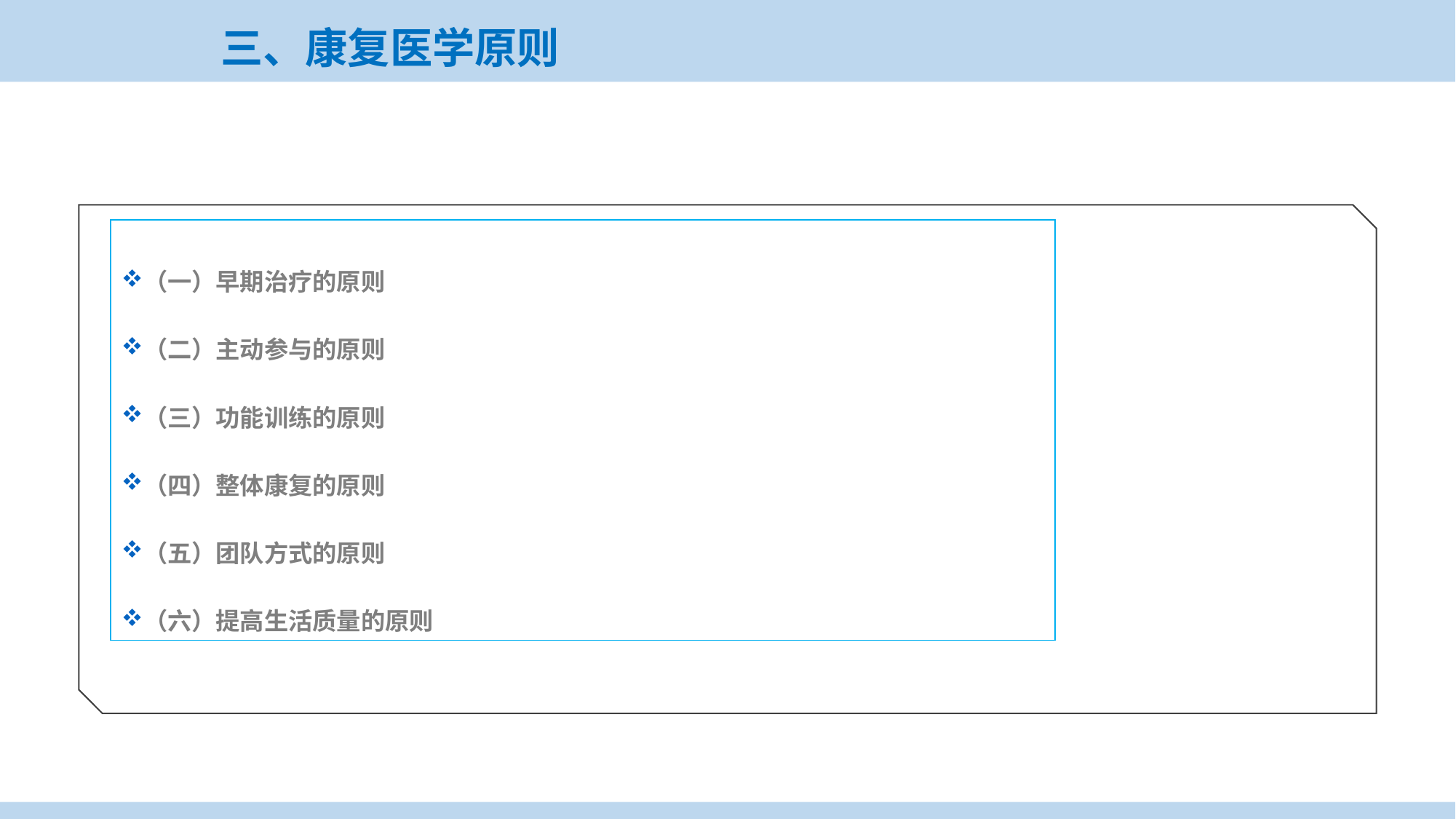

三、康复医学原则

（一）早期治疗的原则

（二）主动参与的原则

（三）功能训练的原则

（四）整体康复的原则

（五）团队方式的原则

（六）提高生活质量的原则